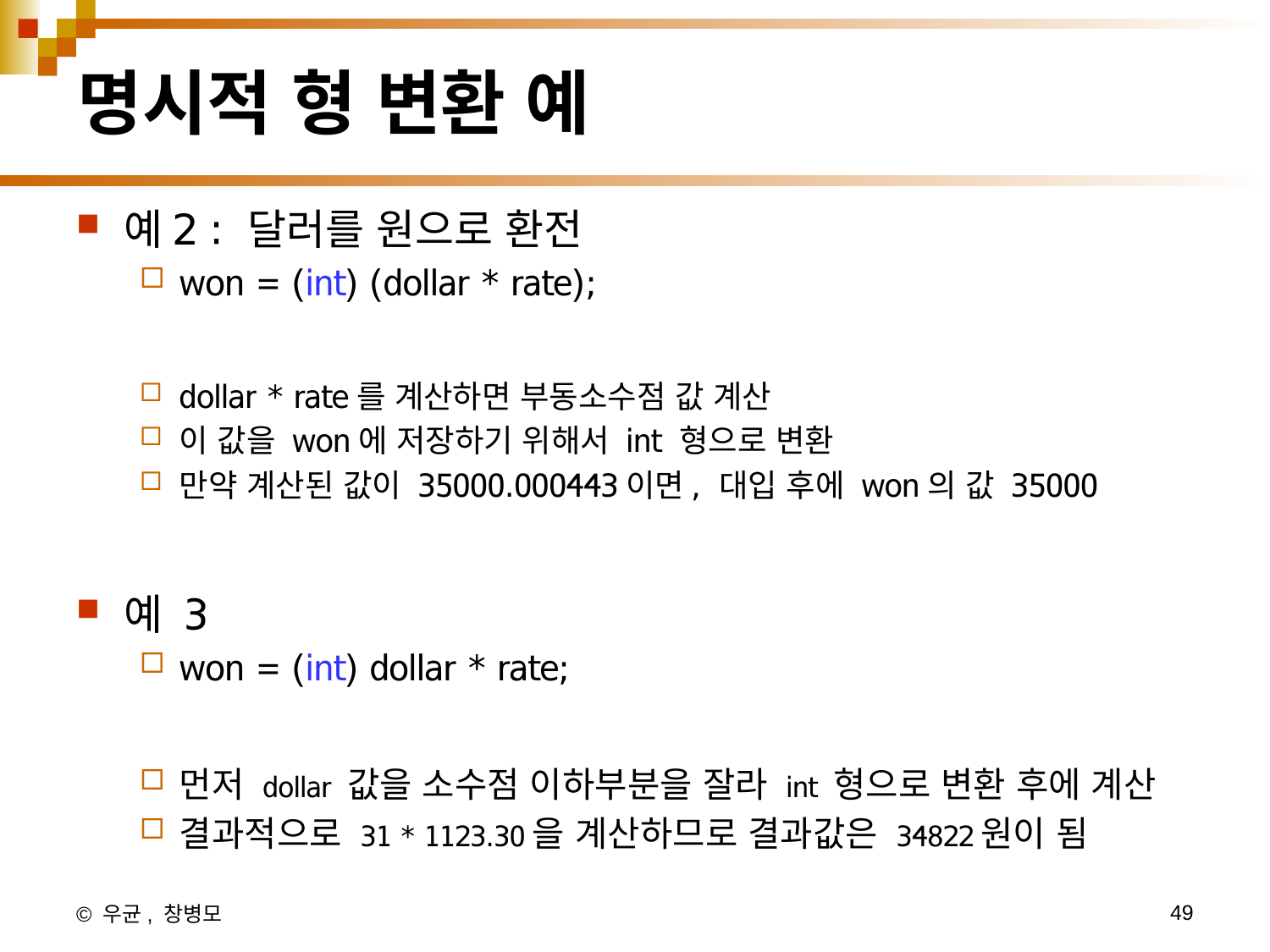

# 명시적 형 변환 예
예2 : 달러를 원으로 환전
won = (int) (dollar * rate);

dollar * rate를 계산하면 부동소수점 값 계산
이 값을 won에 저장하기 위해서 int 형으로 변환
만약 계산된 값이 35000.000443이면, 대입 후에 won의 값 35000

예 3
won = (int) dollar * rate;

먼저 dollar 값을 소수점 이하부분을 잘라 int 형으로 변환 후에 계산
결과적으로 31 * 1123.30을 계산하므로 결과값은 34822원이 됨

© 우균, 창병모
49